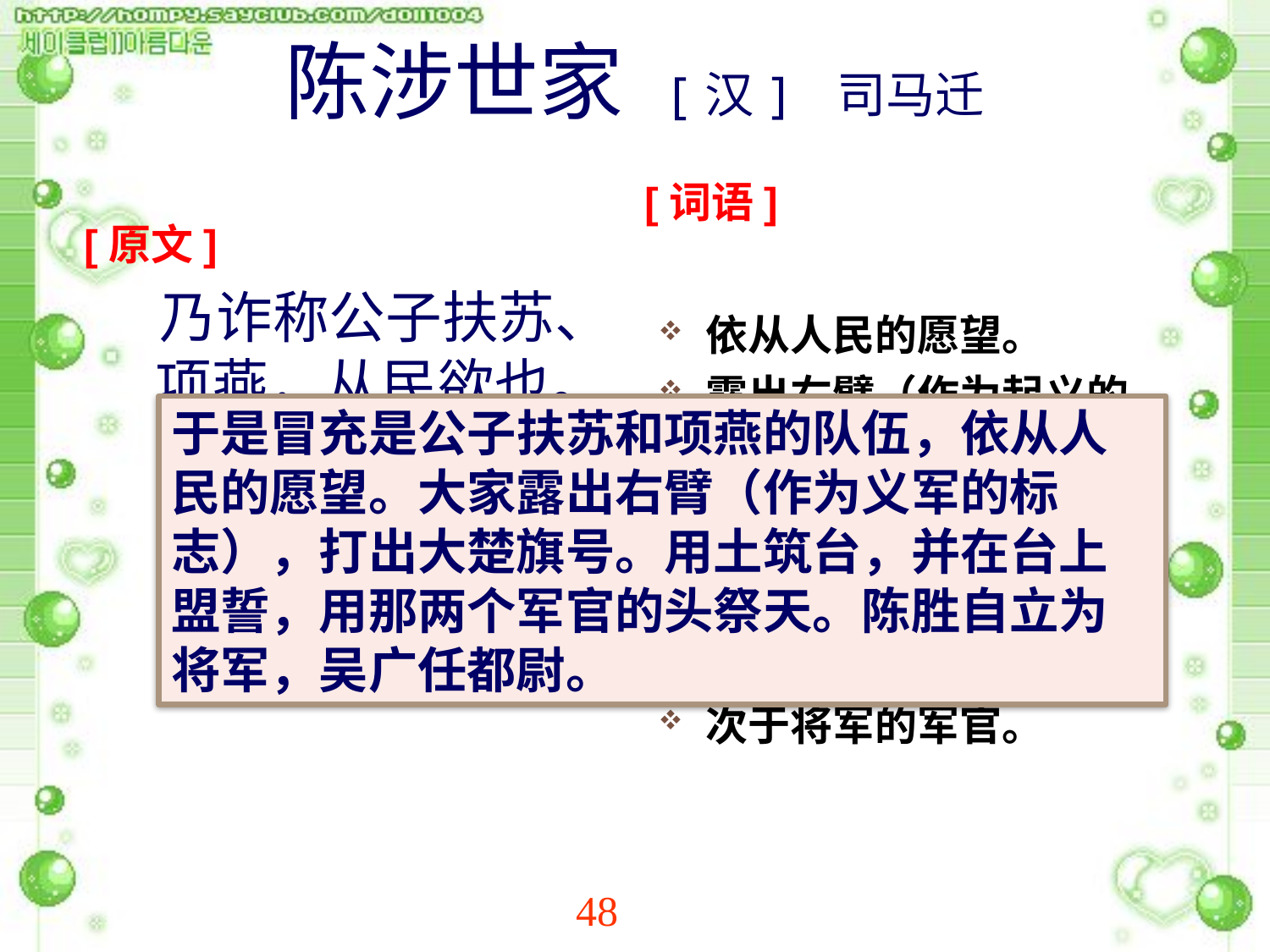

# 陈涉世家 [汉] 司马迁
[词语]

[原文]

依从人民的愿望。
露出右臂（作为起义的标志）。
（用土）筑台，并（在台上）宣誓。盟，动词，盟誓。
用（两）尉的头祭天。
次于将军的军官。

   乃诈称公子扶苏、项燕，从民欲也。袒右，称大楚。为坛而盟，祭以尉首。陈胜自立为将军，吴广为都尉。
于是冒充是公子扶苏和项燕的队伍，依从人民的愿望。大家露出右臂（作为义军的标志），打出大楚旗号。用土筑台，并在台上盟誓，用那两个军官的头祭天。陈胜自立为将军，吴广任都尉。
●
●
●

●
●
●
●
●
●
●
●
●
●
●
●
48